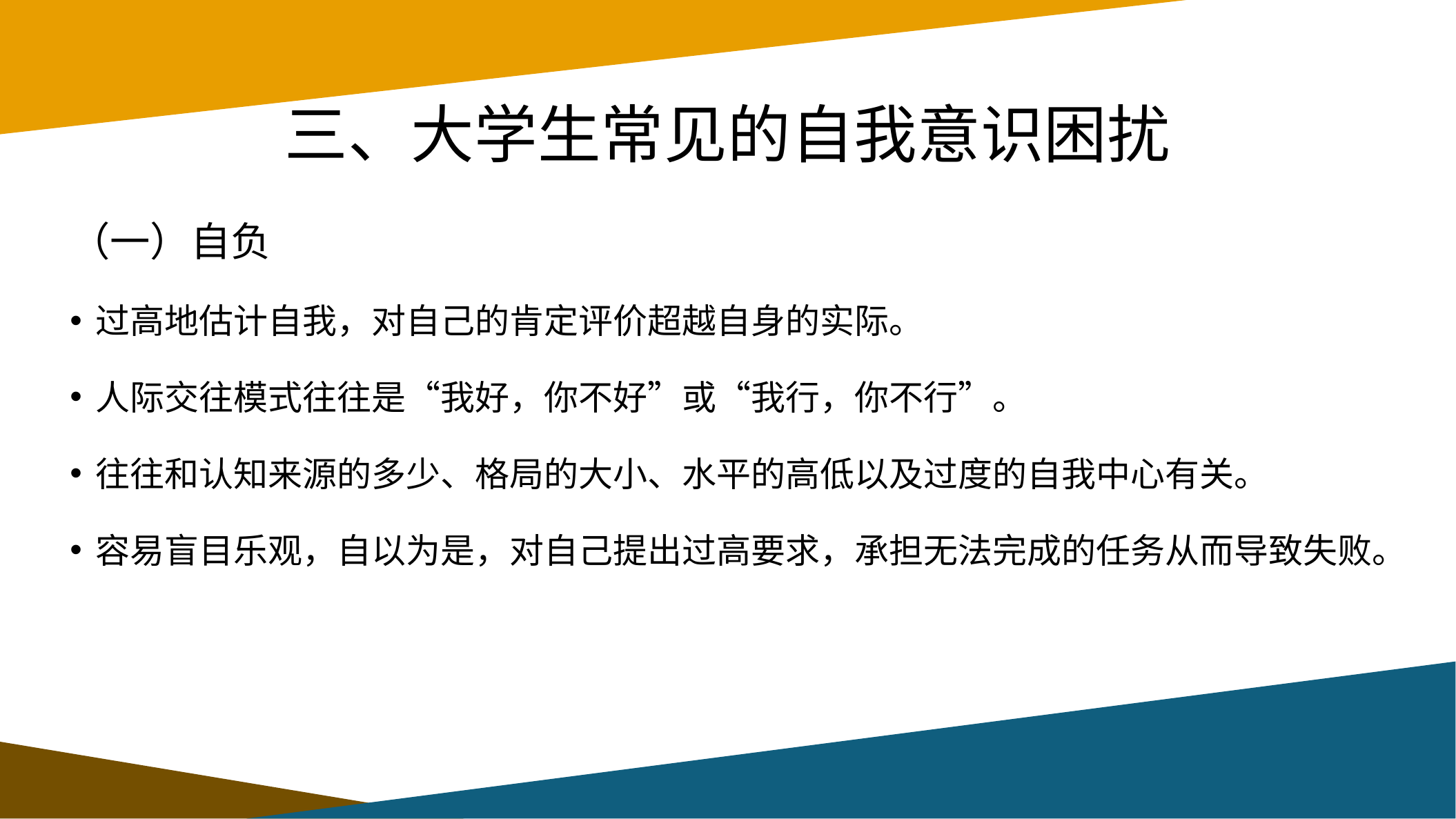

# 三、大学生常见的自我意识困扰
（一）自负
过高地估计自我，对自己的肯定评价超越自身的实际。
人际交往模式往往是“我好，你不好”或“我行，你不行”。
往往和认知来源的多少、格局的大小、水平的高低以及过度的自我中心有关。
容易盲目乐观，自以为是，对自己提出过高要求，承担无法完成的任务从而导致失败。